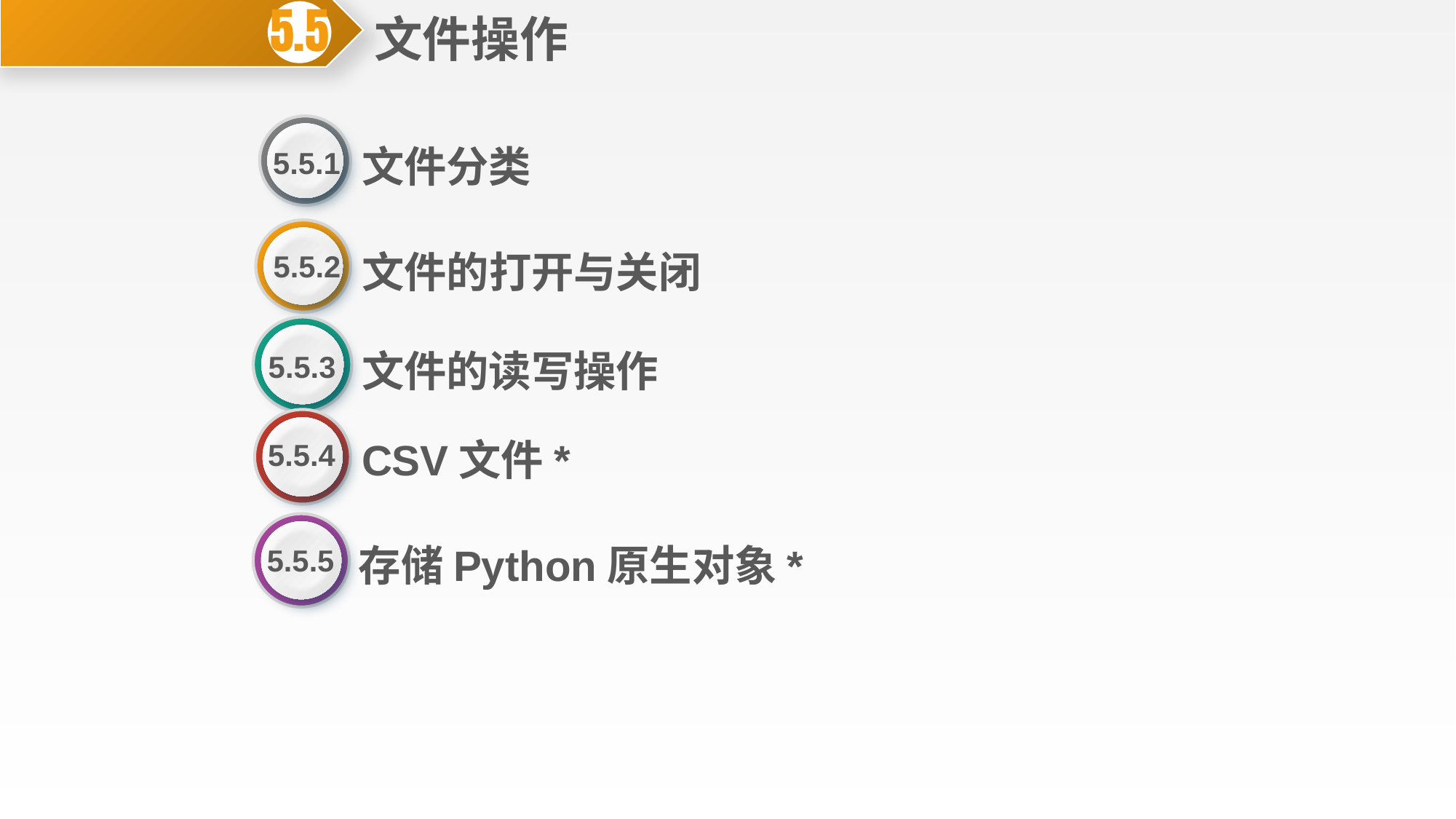

文件操作

5.5

文件分类
5.5.1

文件的打开与关闭
5.5.2

文件的读写操作
5.5.3

CSV文件*
5.5.4

存储Python原生对象*
5.5.5